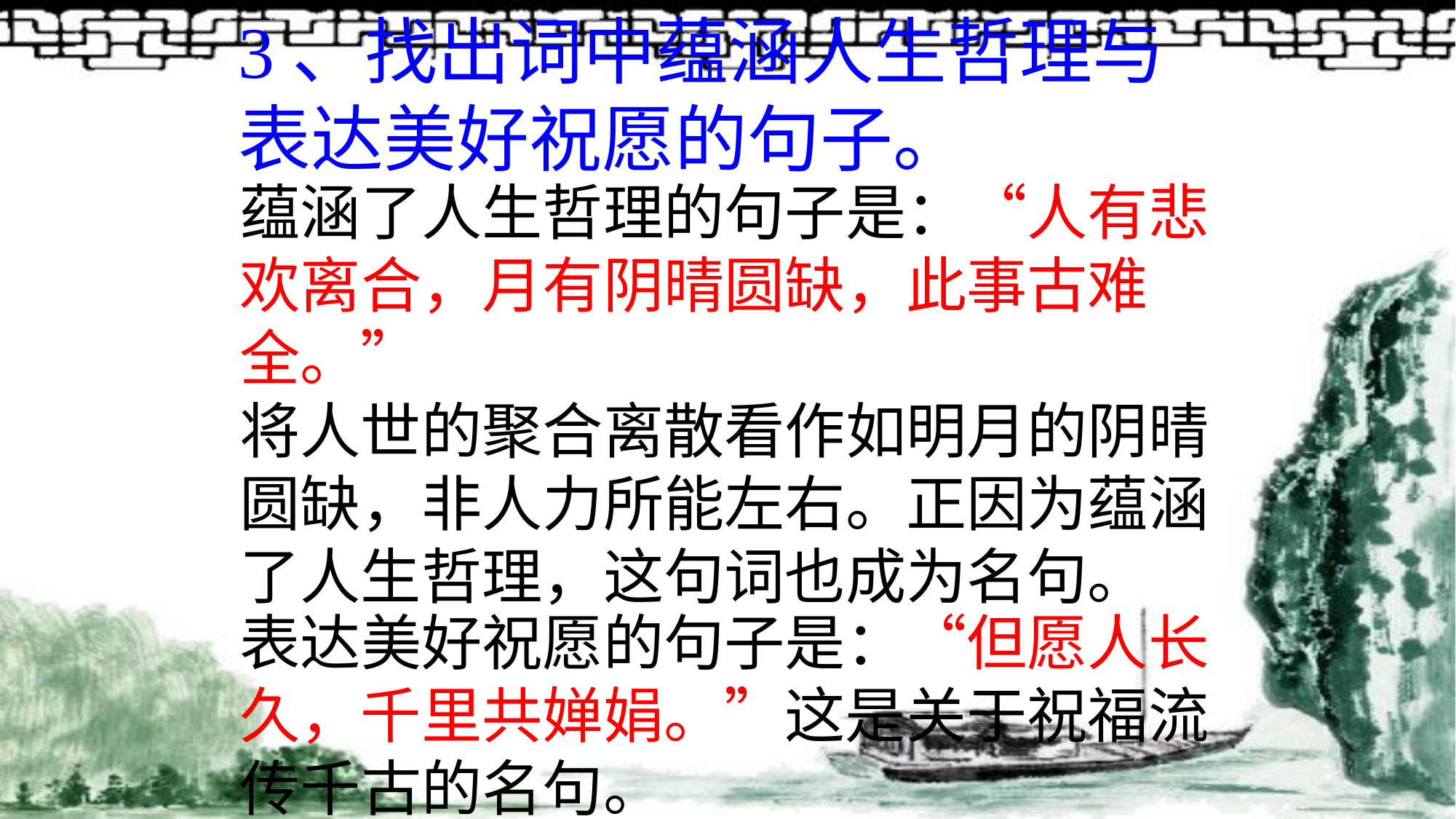

3、找出词中蕴涵人生哲理与表达美好祝愿的句子。

蕴涵了人生哲理的句子是：“人有悲欢离合，月有阴晴圆缺，此事古难全。”
将人世的聚合离散看作如明月的阴晴圆缺，非人力所能左右。正因为蕴涵了人生哲理，这句词也成为名句。
表达美好祝愿的句子是：“但愿人长久，千里共婵娟。”这是关于祝福流传千古的名句。